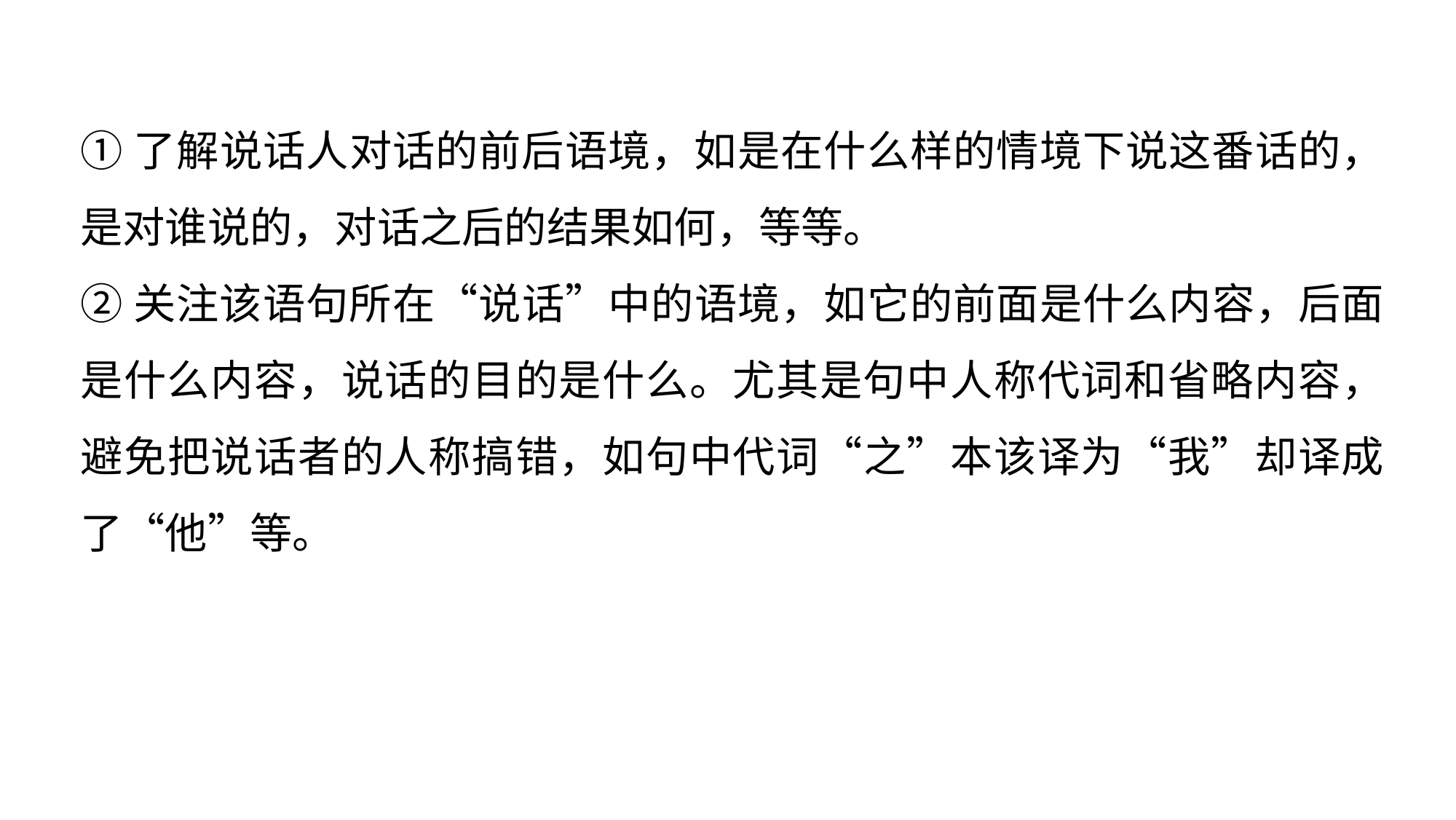

①了解说话人对话的前后语境，如是在什么样的情境下说这番话的，是对谁说的，对话之后的结果如何，等等。
②关注该语句所在“说话”中的语境，如它的前面是什么内容，后面是什么内容，说话的目的是什么。尤其是句中人称代词和省略内容，避免把说话者的人称搞错，如句中代词“之”本该译为“我”却译成了“他”等。